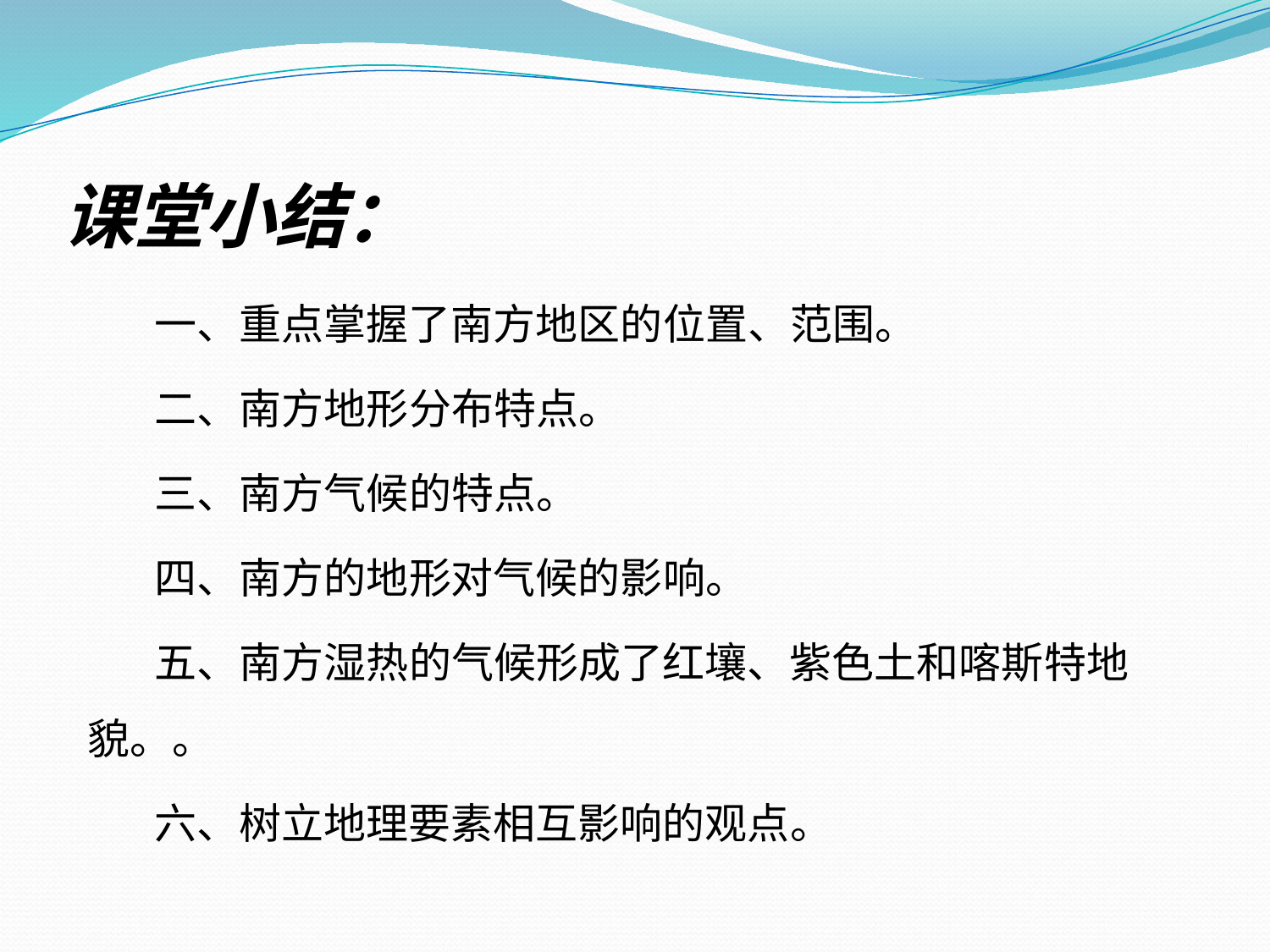

# 课堂小结：
      一、重点掌握了南方地区的位置、范围。
      二、南方地形分布特点。
      三、南方气候的特点。
      四、南方的地形对气候的影响。
      五、南方湿热的气候形成了红壤、紫色土和喀斯特地貌。。
      六、树立地理要素相互影响的观点。